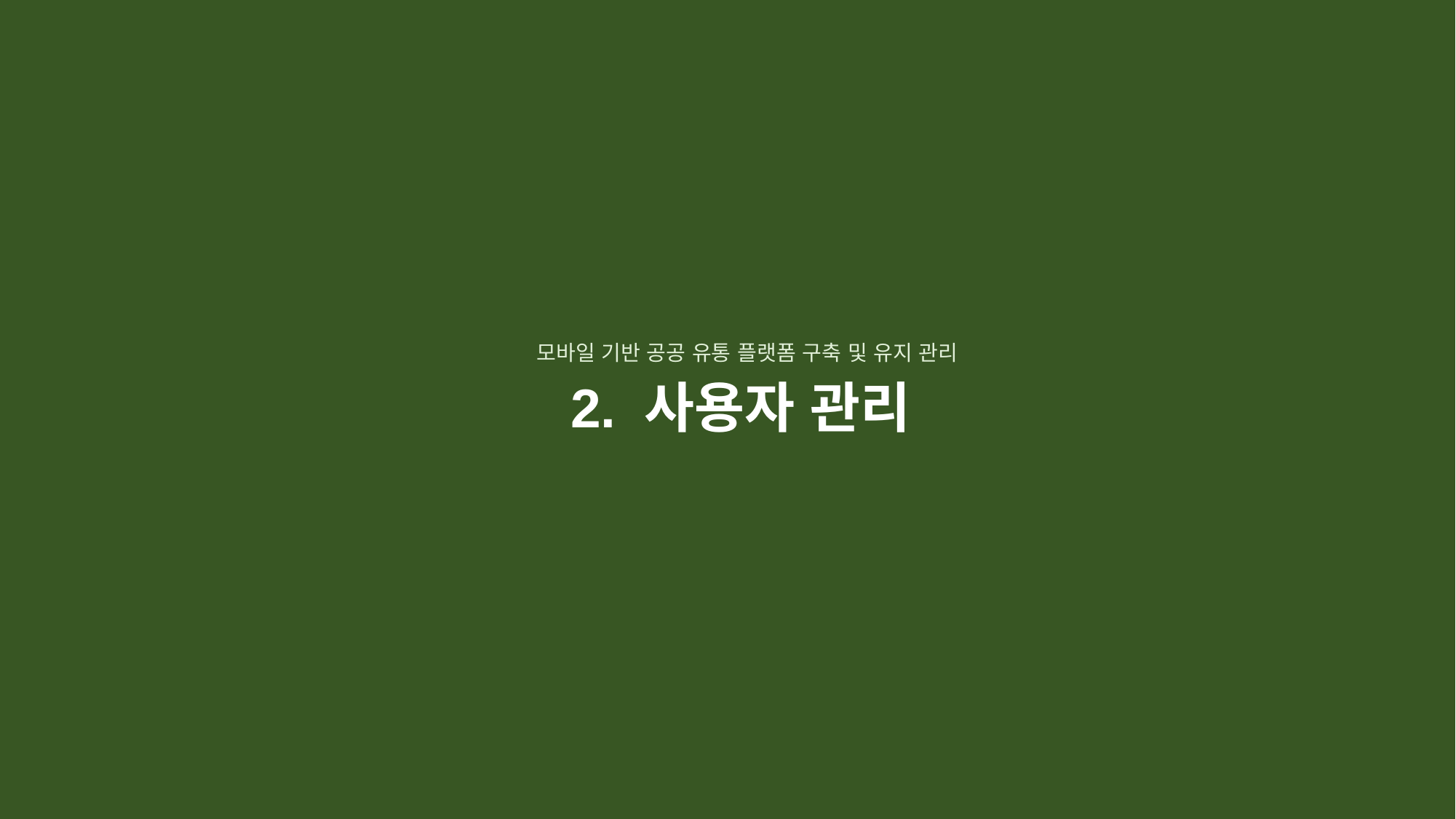

모바일 기반 공공 유통 플랫폼 구축 및 유지 관리
2. 사용자 관리